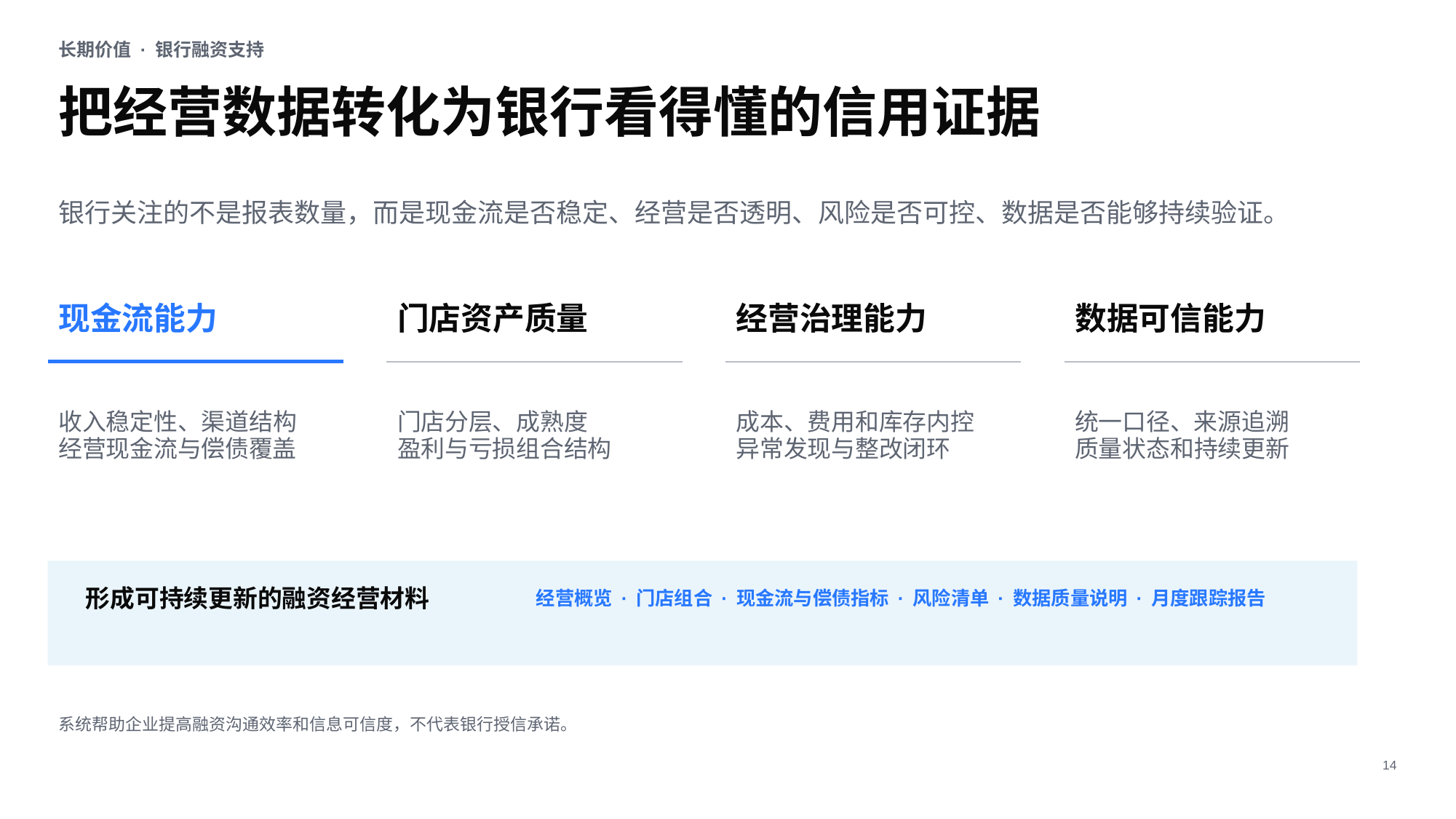

长期价值 · 银行融资支持
把经营数据转化为银行看得懂的信用证据
银行关注的不是报表数量，而是现金流是否稳定、经营是否透明、风险是否可控、数据是否能够持续验证。
现金流能力
门店资产质量
经营治理能力
数据可信能力
收入稳定性、渠道结构
经营现金流与偿债覆盖
门店分层、成熟度
盈利与亏损组合结构
成本、费用和库存内控
异常发现与整改闭环
统一口径、来源追溯
质量状态和持续更新

形成可持续更新的融资经营材料
经营概览 · 门店组合 · 现金流与偿债指标 · 风险清单 · 数据质量说明 · 月度跟踪报告
系统帮助企业提高融资沟通效率和信息可信度，不代表银行授信承诺。
14